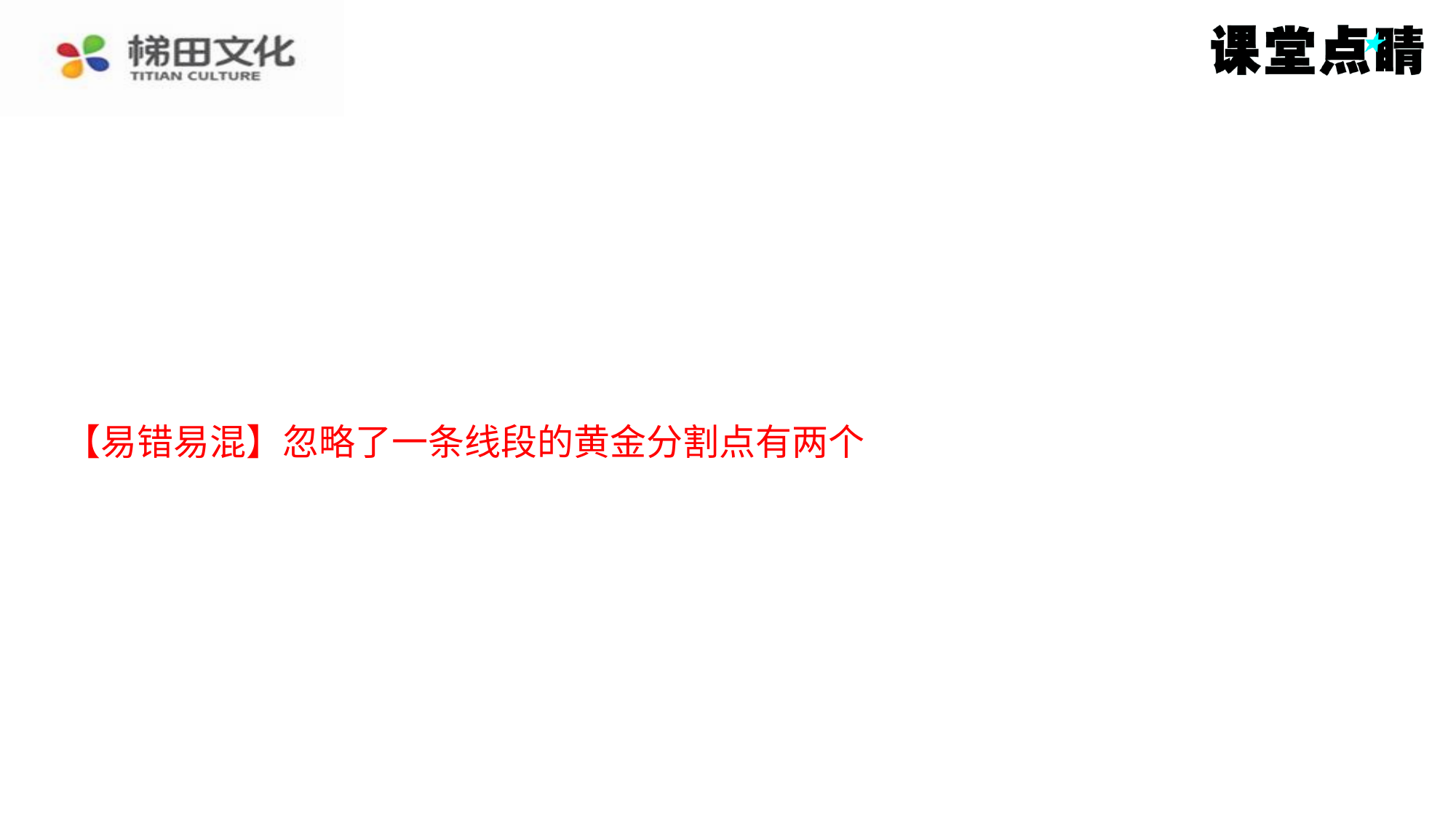

【易错易混】忽略了一条线段的黄金分割点有两个
【易错易混】忽略了一条线段的黄金分割点有两个